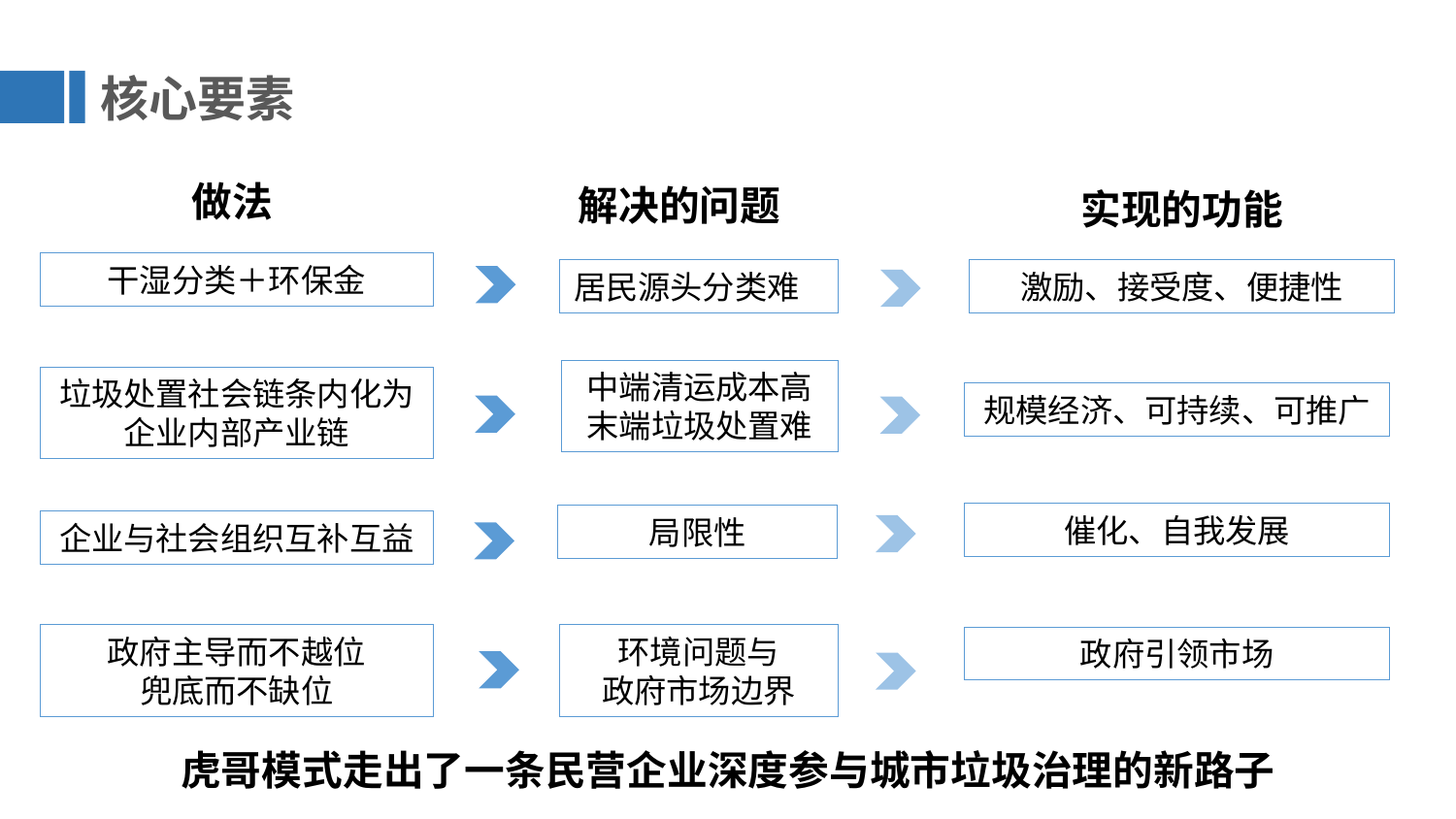

核心要素

做法
解决的问题
实现的功能
干湿分类＋环保金
居民源头分类难
激励、接受度、便捷性

中端清运成本高
末端垃圾处置难
垃圾处置社会链条内化为企业内部产业链
规模经济、可持续、可推广

催化、自我发展
局限性
企业与社会组织互补互益

环境问题与
政府市场边界
政府主导而不越位
兜底而不缺位
政府引领市场

虎哥模式走出了一条民营企业深度参与城市垃圾治理的新路子